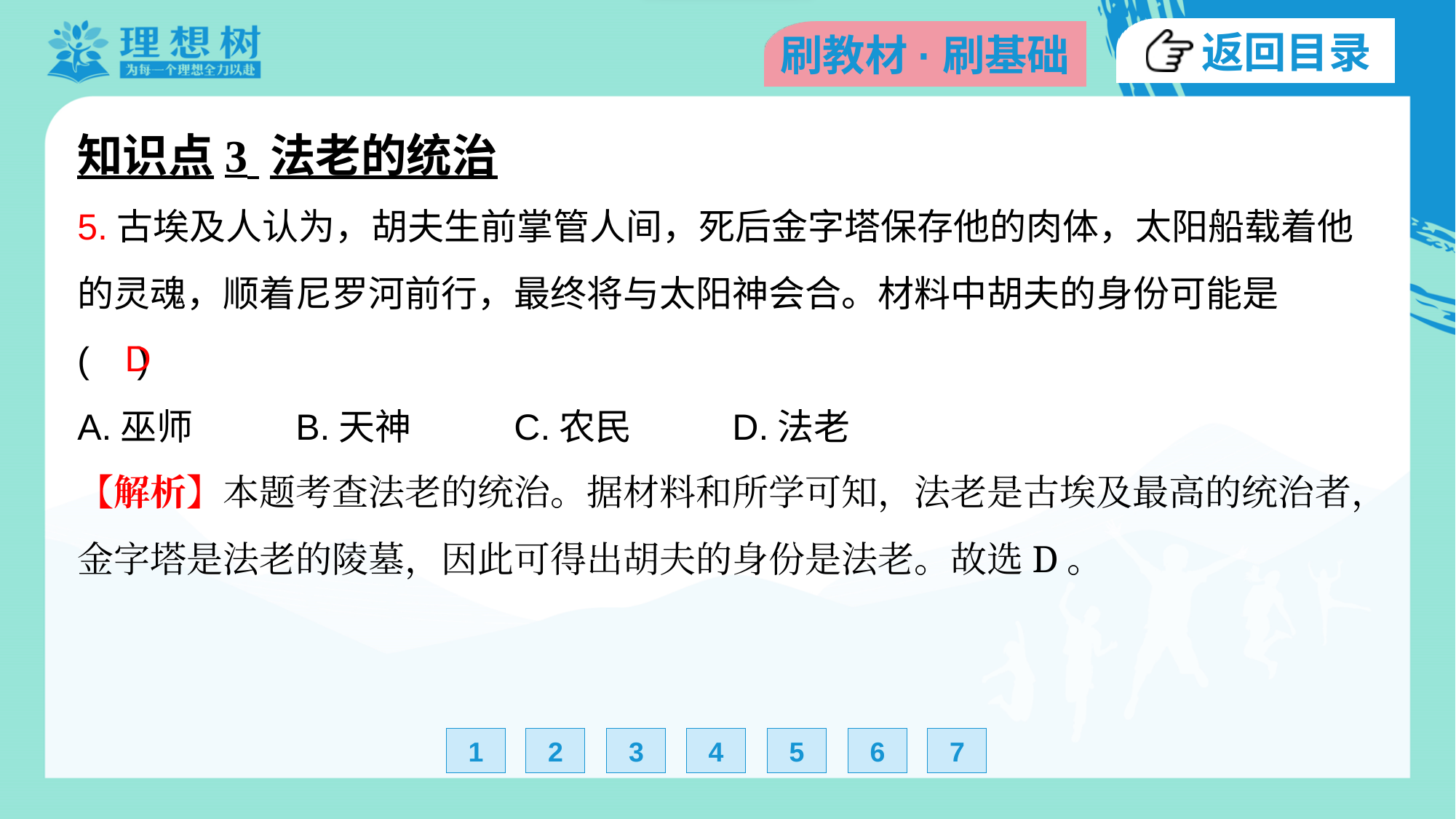

知识点3 法老的统治
5.古埃及人认为，胡夫生前掌管人间，死后金字塔保存他的肉体，太阳船载着他
的灵魂，顺着尼罗河前行，最终将与太阳神会合。材料中胡夫的身份可能是
(     )
D
A.巫师	B.天神	C.农民	D.法老
【解析】本题考查法老的统治。据材料和所学可知，法老是古埃及最高的统治者，
金字塔是法老的陵墓，因此可得出胡夫的身份是法老。故选D。